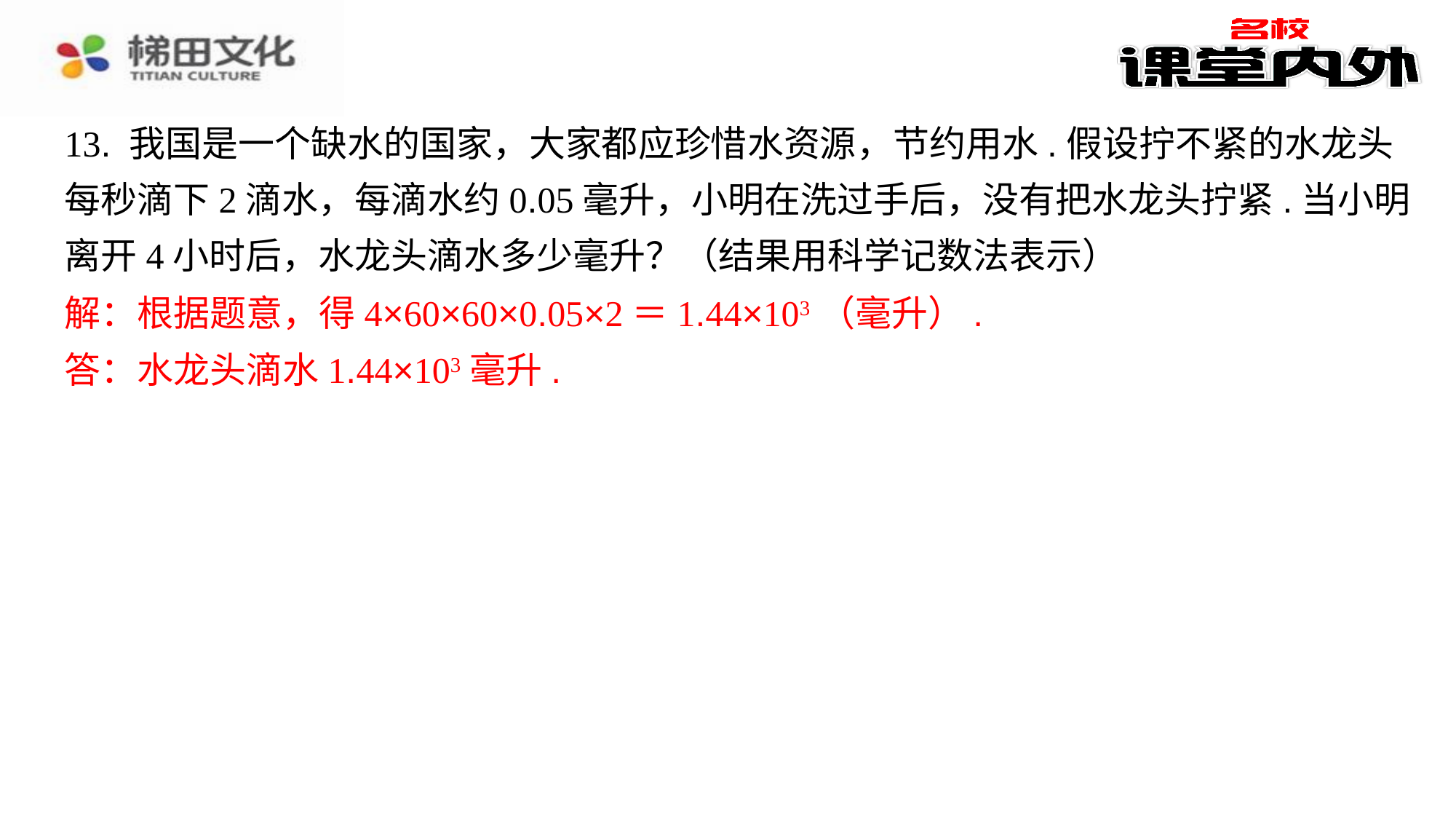

13. 我国是一个缺水的国家，大家都应珍惜水资源，节约用水.假设拧不紧的水龙头
每秒滴下2滴水，每滴水约0.05毫升，小明在洗过手后，没有把水龙头拧紧.当小明
离开4小时后，水龙头滴水多少毫升？（结果用科学记数法表示）
解：根据题意，得4×60×60×0.05×2＝1.44×103（毫升）.
答：水龙头滴水1.44×103毫升.
解：根据题意，得4×60×60×0.05×2＝1.44×103（毫升）.
答：水龙头滴水1.44×103毫升.